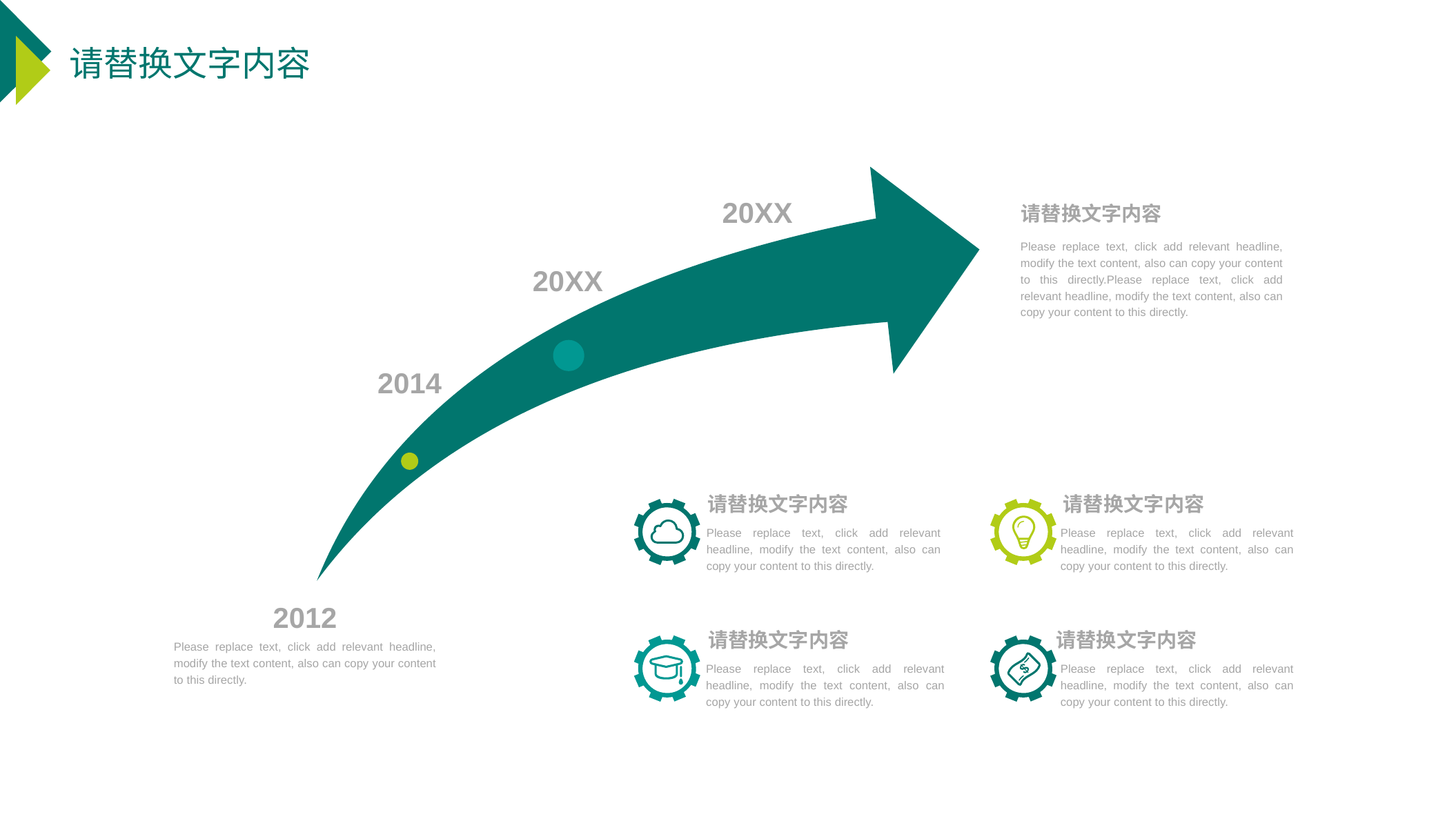

请替换文字内容

20XX
请替换文字内容
Please replace text, click add relevant headline, modify the text content, also can copy your content to this directly.Please replace text, click add relevant headline, modify the text content, also can copy your content to this directly.
20XX

2014

请替换文字内容
Please replace text, click add relevant headline, modify the text content, also can copy your content to this directly.
请替换文字内容
Please replace text, click add relevant headline, modify the text content, also can copy your content to this directly.

2012
请替换文字内容
Please replace text, click add relevant headline, modify the text content, also can copy your content to this directly.
请替换文字内容
Please replace text, click add relevant headline, modify the text content, also can copy your content to this directly.

Please replace text, click add relevant headline, modify the text content, also can copy your content to this directly.